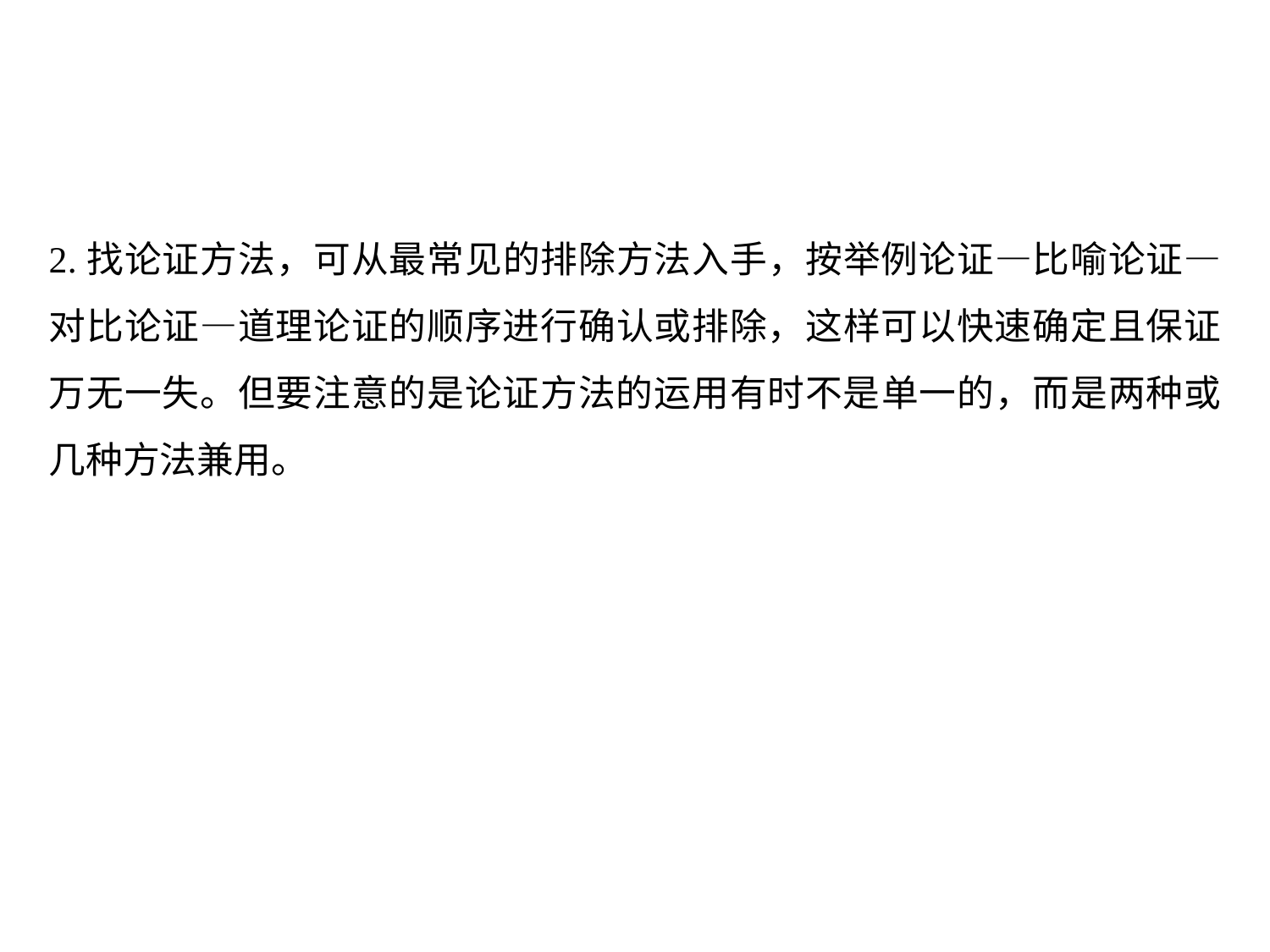

2.找论证方法，可从最常见的排除方法入手，按举例论证—比喻论证—对比论证—道理论证的顺序进行确认或排除，这样可以快速确定且保证万无一失。但要注意的是论证方法的运用有时不是单一的，而是两种或几种方法兼用。